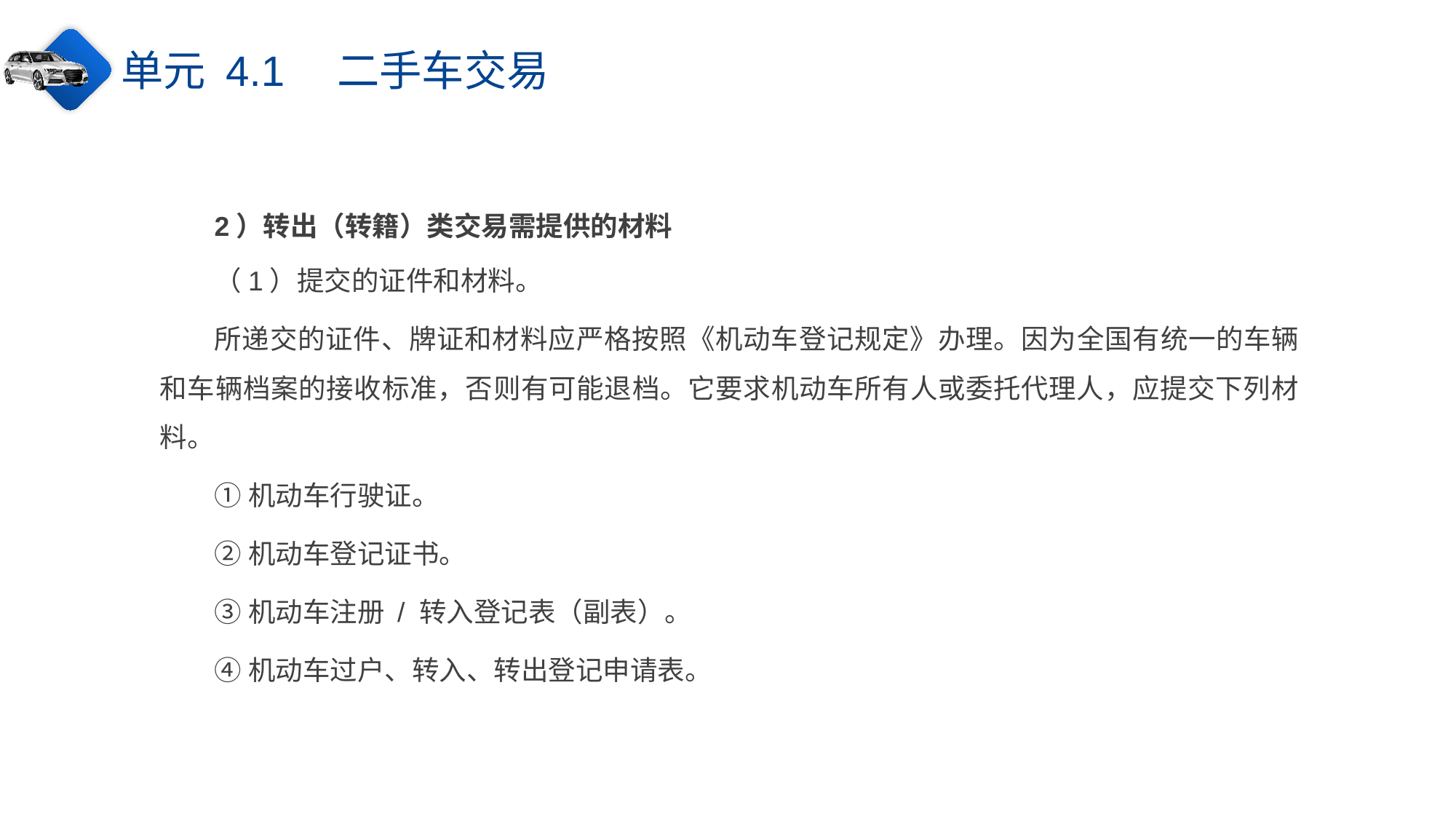

单元 4.1　二手车交易
2）转出（转籍）类交易需提供的材料
（1）提交的证件和材料。
所递交的证件、牌证和材料应严格按照《机动车登记规定》办理。因为全国有统一的车辆和车辆档案的接收标准，否则有可能退档。它要求机动车所有人或委托代理人，应提交下列材料。
①机动车行驶证。
②机动车登记证书。
③机动车注册 / 转入登记表（副表）。
④机动车过户、转入、转出登记申请表。